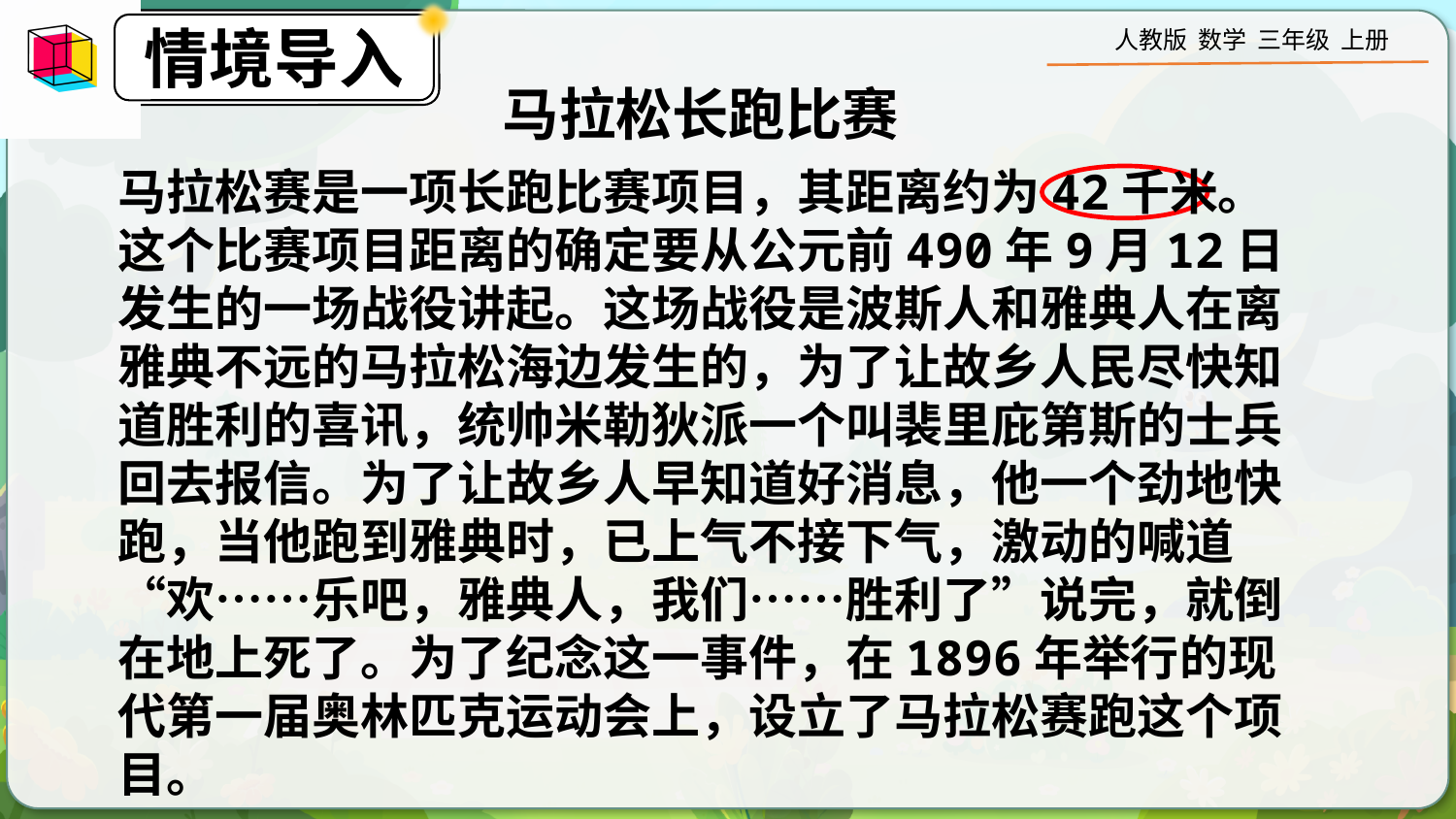

马拉松长跑比赛
马拉松赛是一项长跑比赛项目，其距离约为42千米。这个比赛项目距离的确定要从公元前490年9月12日发生的一场战役讲起。这场战役是波斯人和雅典人在离雅典不远的马拉松海边发生的，为了让故乡人民尽快知道胜利的喜讯，统帅米勒狄派一个叫裴里庇第斯的士兵回去报信。为了让故乡人早知道好消息，他一个劲地快跑，当他跑到雅典时，已上气不接下气，激动的喊道“欢……乐吧，雅典人，我们……胜利了”说完，就倒在地上死了。为了纪念这一事件，在1896年举行的现代第一届奥林匹克运动会上，设立了马拉松赛跑这个项目。